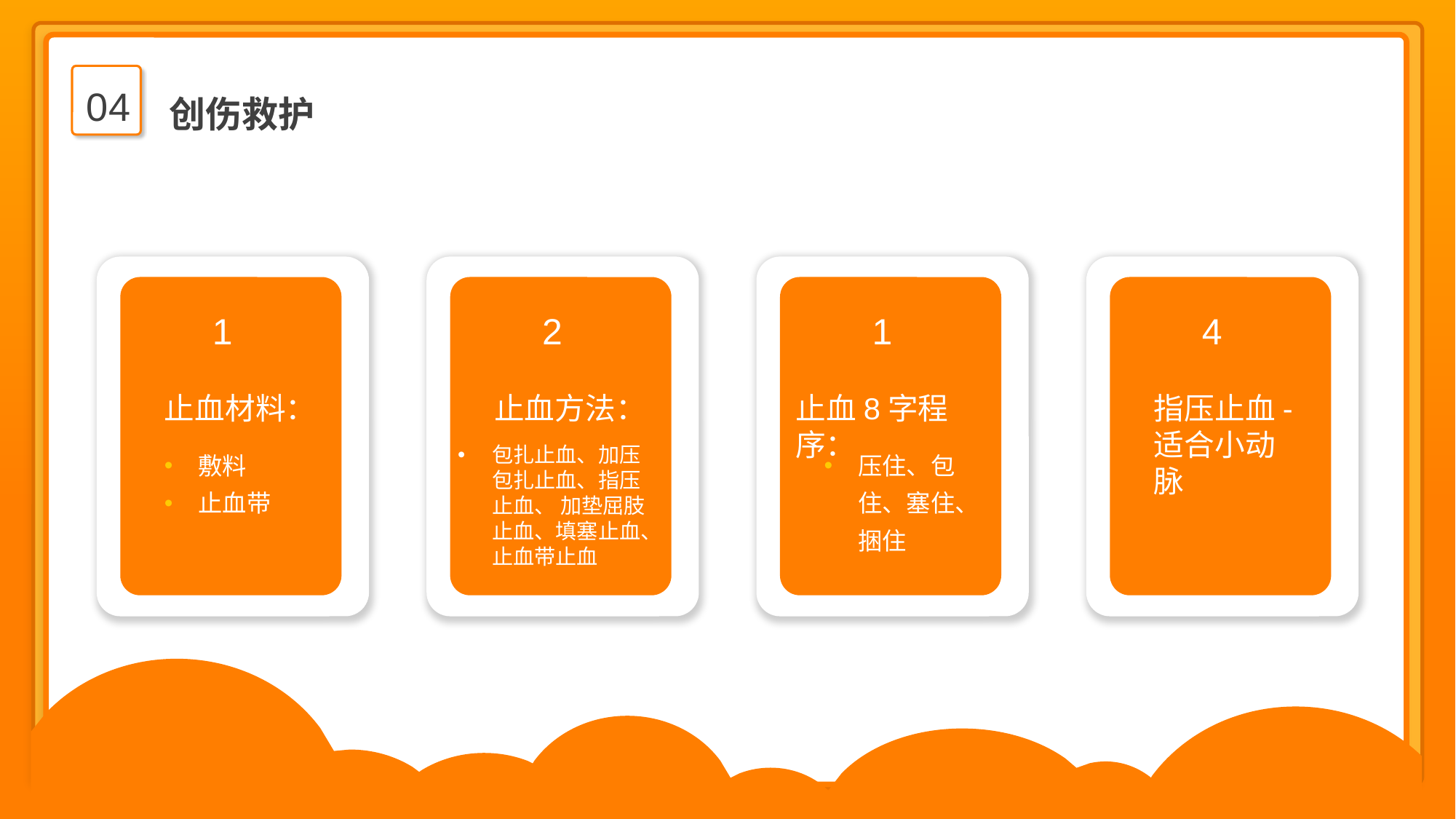

04
创伤救护

1
止血材料：
敷料
止血带

2
止血方法：
包扎止血、加压包扎止血、指压止血、 加垫屈肢止血、填塞止血、止血带止血

1
止血8字程序：
压住、包住、塞住、捆住

4
指压止血-适合小动脉